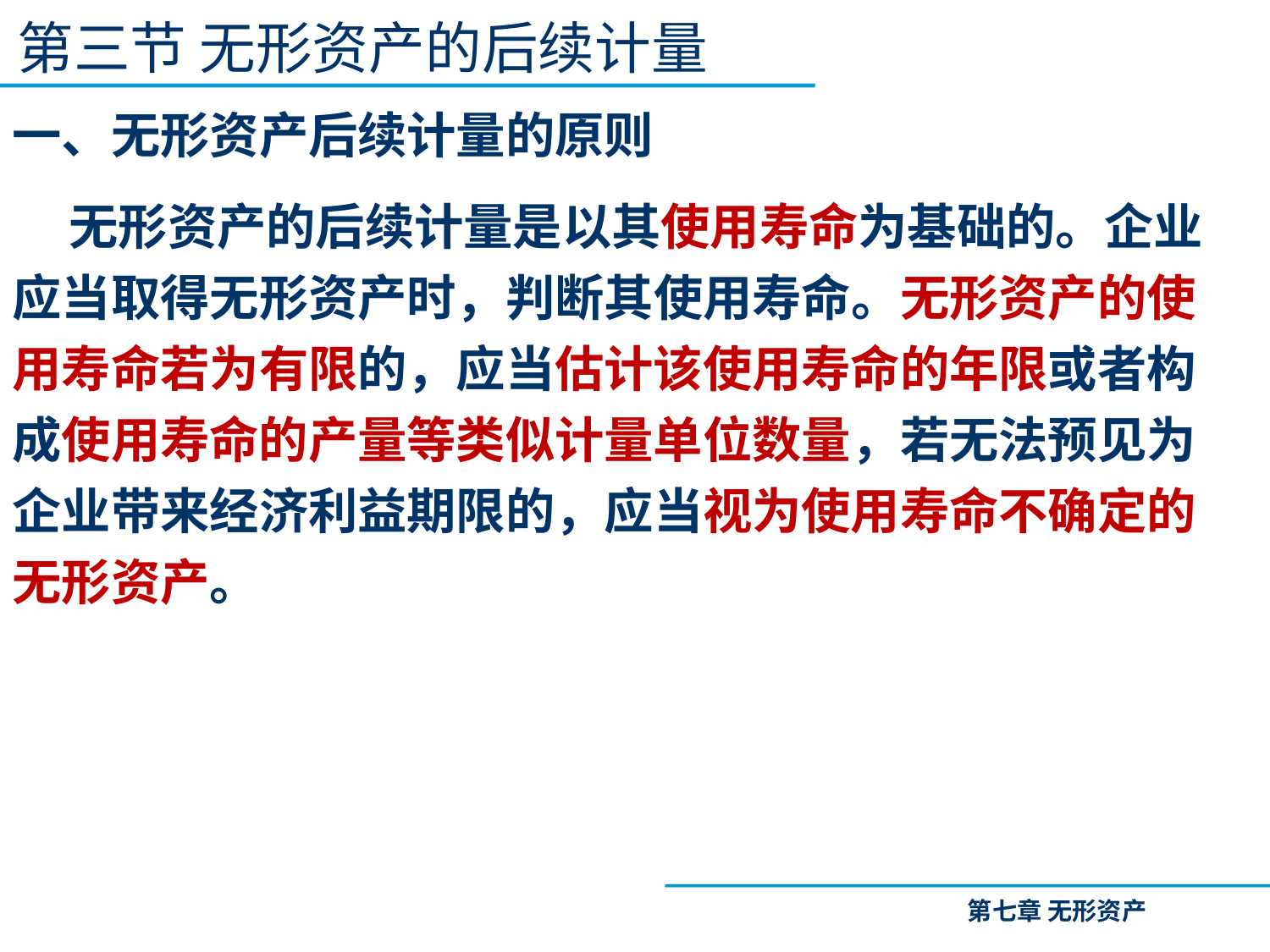

第三节 无形资产的后续计量
一、无形资产后续计量的原则
    无形资产的后续计量是以其使用寿命为基础的。企业应当取得无形资产时，判断其使用寿命。无形资产的使用寿命若为有限的，应当估计该使用寿命的年限或者构成使用寿命的产量等类似计量单位数量，若无法预见为企业带来经济利益期限的，应当视为使用寿命不确定的无形资产。